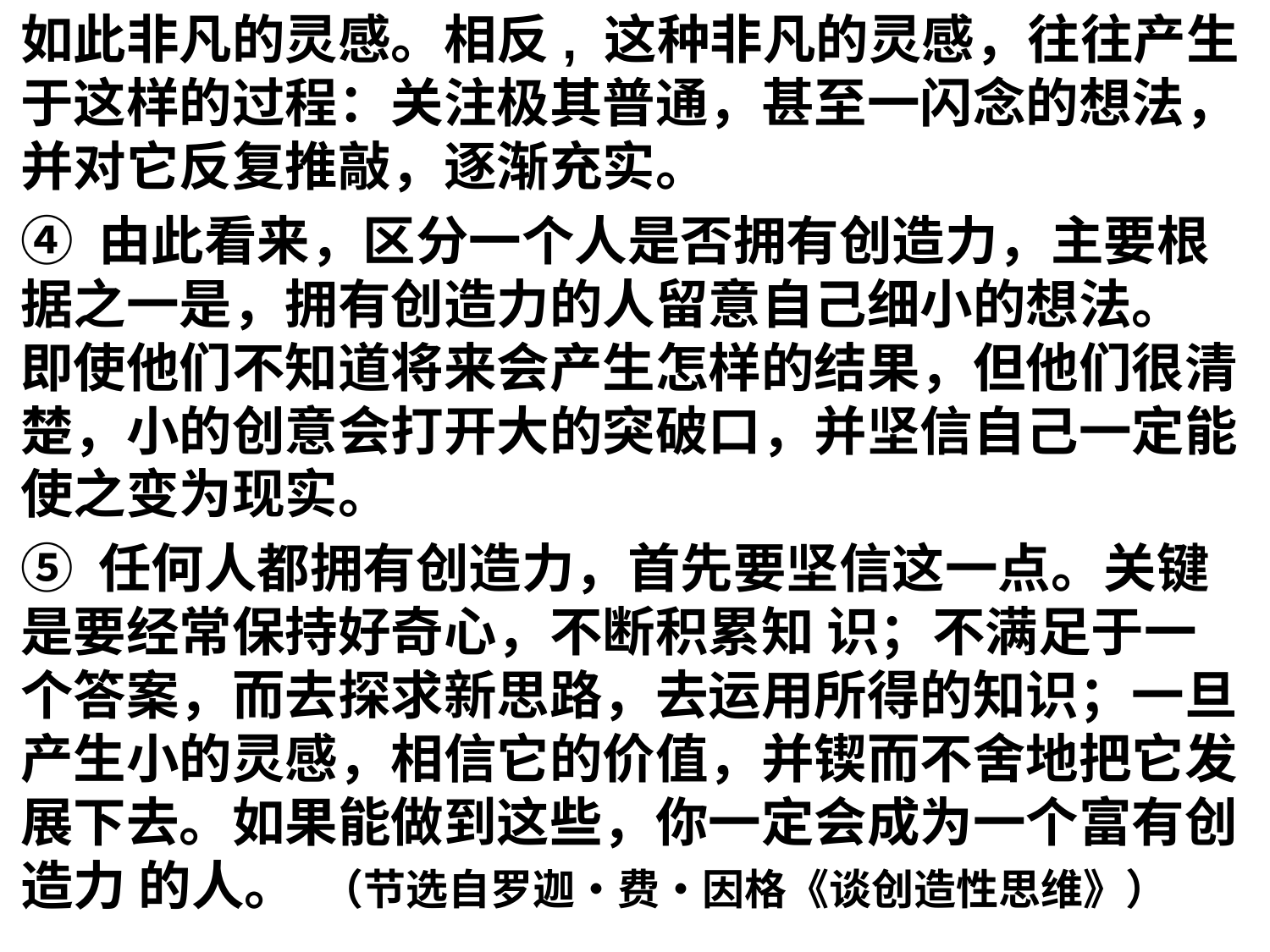

如此非凡的灵感。相反, 这种非凡的灵感，往往产生于这样的过程：关注极其普通，甚至一闪念的想法，并对它反复推敲，逐渐充实。
④ 由此看来，区分一个人是否拥有创造力，主要根据之一是，拥有创造力的人留意自己细小的想法。 即使他们不知道将来会产生怎样的结果，但他们很清楚，小的创意会打开大的突破口，并坚信自己一定能使之变为现实。
⑤ 任何人都拥有创造力，首先要坚信这一点。关键是要经常保持好奇心，不断积累知 识；不满足于一个答案，而去探求新思路，去运用所得的知识；一旦产生小的灵感，相信它的价值，并锲而不舍地把它发展下去。如果能做到这些，你一定会成为一个富有创造力 的人。  （节选自罗迦•费•因格《谈创造性思维》）